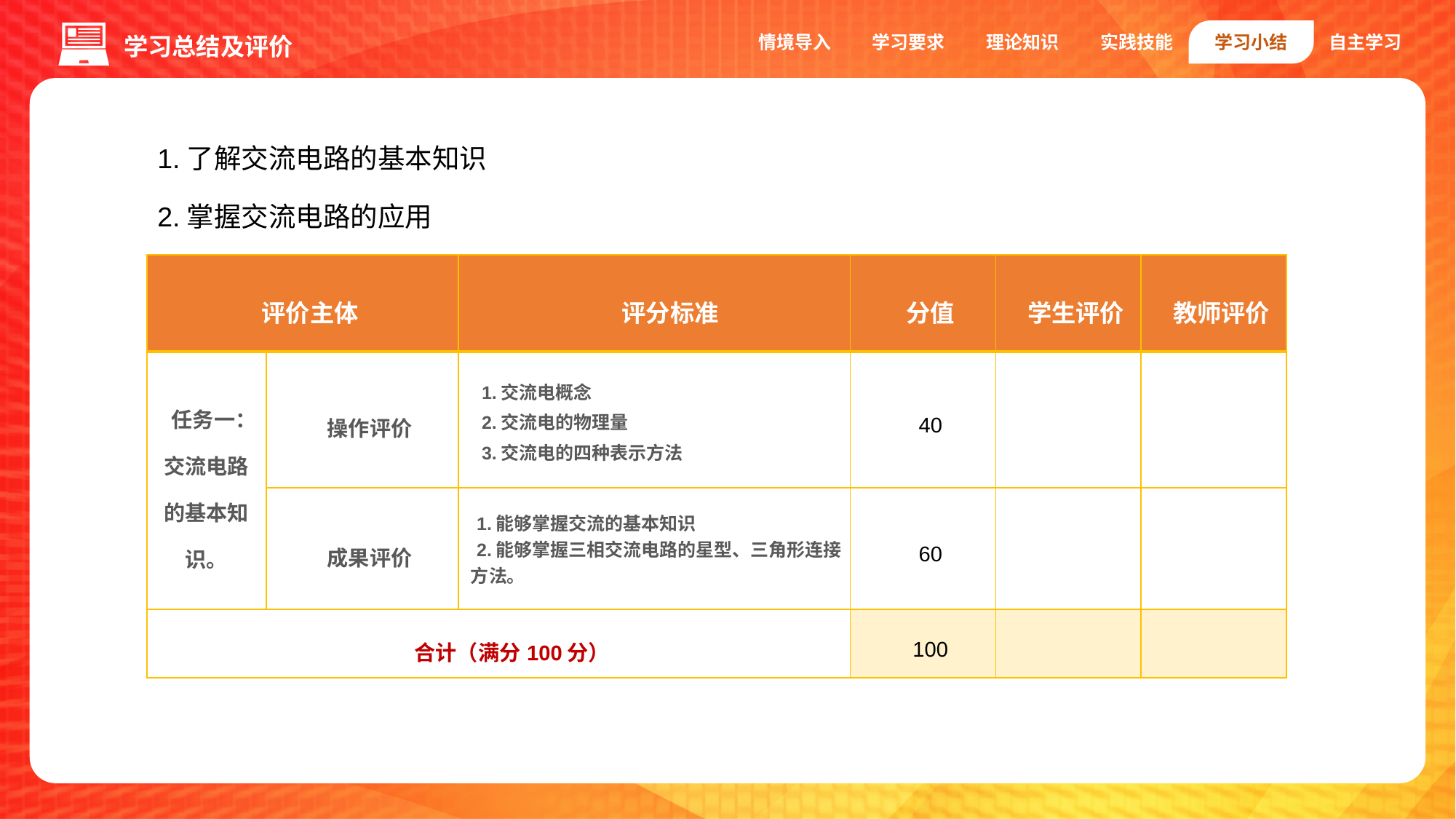

情境导入
学习要求
理论知识
实践技能
学习小结
自主学习

学习总结及评价
1.了解交流电路的基本知识
2.掌握交流电路的应用
| 评价主体 |  | 评分标准 | 分值 | 学生评价 | 教师评价 |
| --- | --- | --- | --- | --- | --- |
| 任务一：交流电路的基本知识。 | 操作评价 | 1.交流电概念 2.交流电的物理量 3.交流电的四种表示方法 | 40 |  |  |
|  | 成果评价 | 1.能够掌握交流的基本知识 2.能够掌握三相交流电路的星型、三角形连接 方法。 | 60 |  |  |
| 合计（满分100分） |  |  | 100 |  |  |